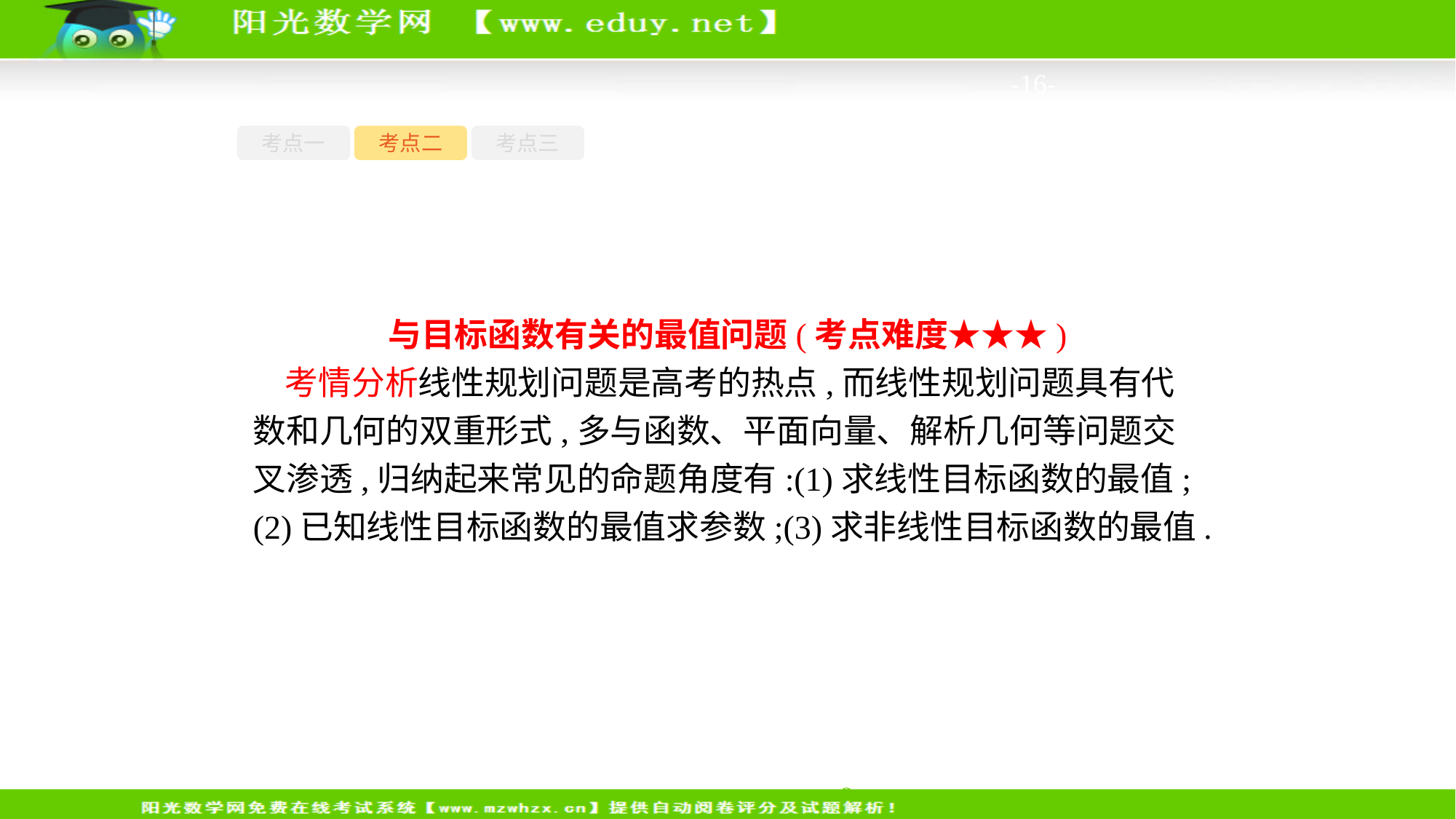

-16-
考点一
考点二
考点三
与目标函数有关的最值问题(考点难度★★★)
考情分析线性规划问题是高考的热点,而线性规划问题具有代数和几何的双重形式,多与函数、平面向量、解析几何等问题交叉渗透,归纳起来常见的命题角度有:(1)求线性目标函数的最值;(2)已知线性目标函数的最值求参数;(3)求非线性目标函数的最值.